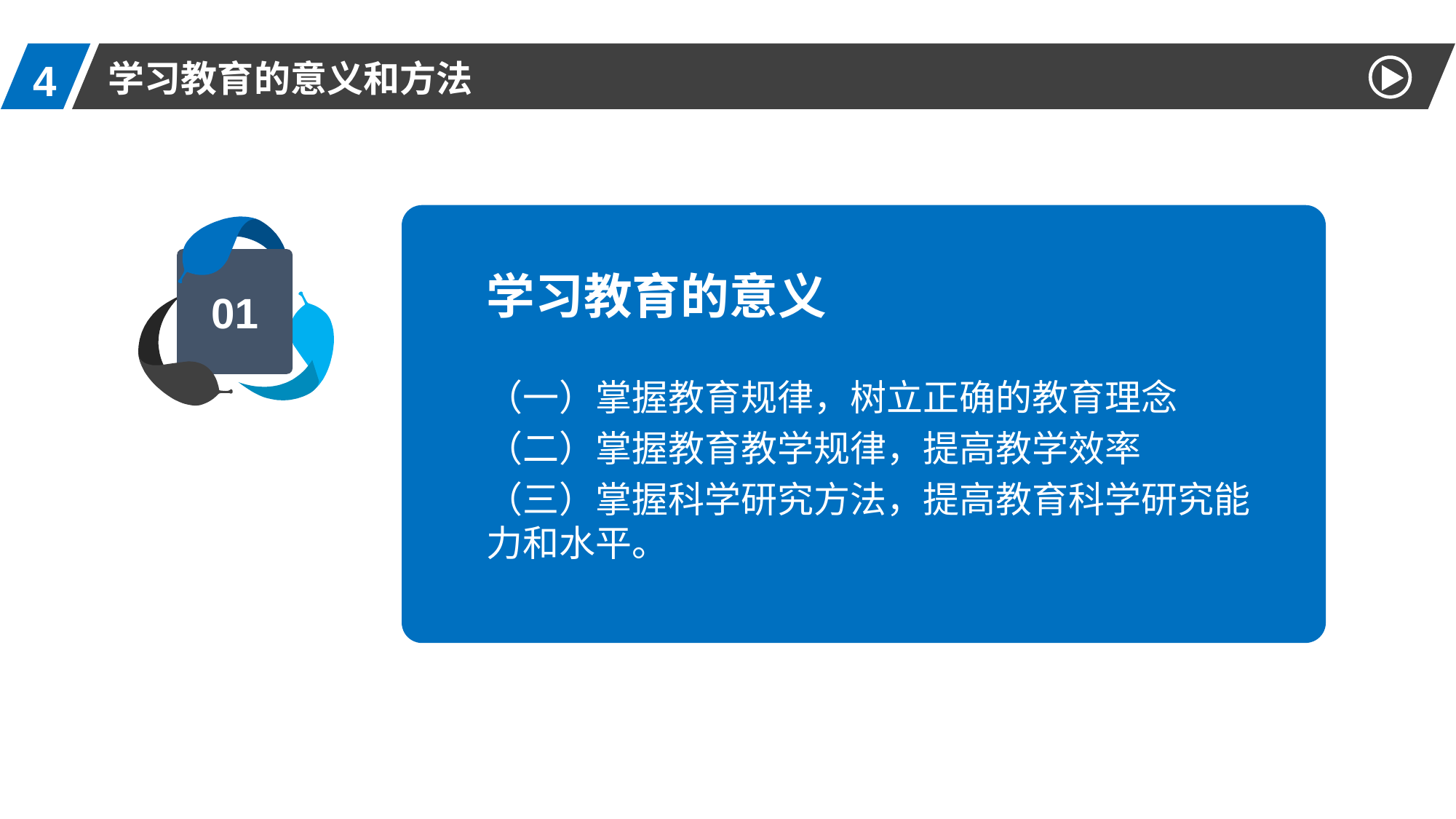

4
学习教育的意义和方法

01

学习教育的意义
（一）掌握教育规律，树立正确的教育理念
（二）掌握教育教学规律，提高教学效率
（三）掌握科学研究方法，提高教育科学研究能力和水平。